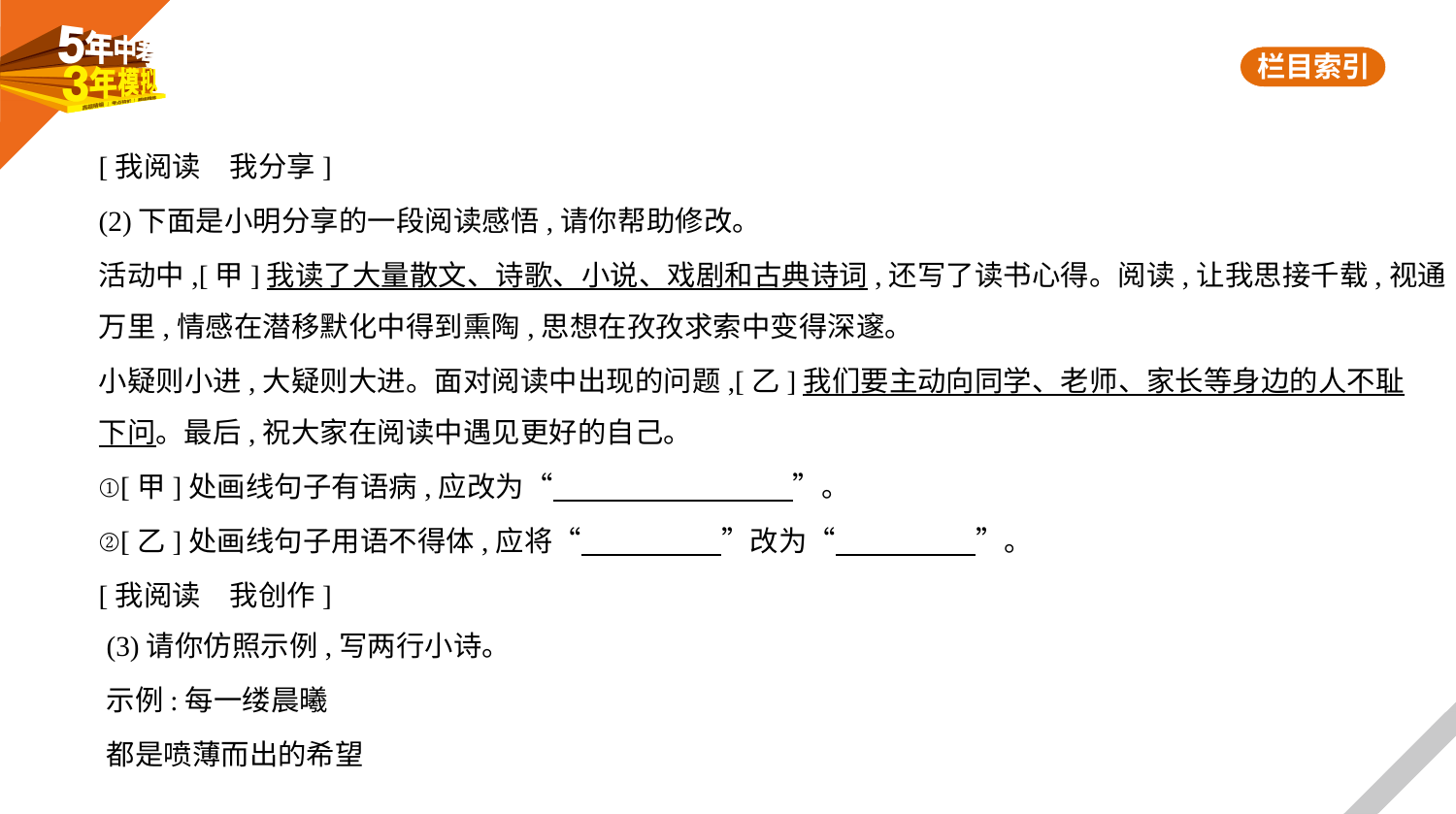

[我阅读　我分享]
(2)下面是小明分享的一段阅读感悟,请你帮助修改。
活动中,[甲]我读了大量散文、诗歌、小说、戏剧和古典诗词,还写了读书心得。阅读,让我思接千载,视通
万里,情感在潜移默化中得到熏陶,思想在孜孜求索中变得深邃。
小疑则小进,大疑则大进。面对阅读中出现的问题,[乙]我们要主动向同学、老师、家长等身边的人不耻
下问。最后,祝大家在阅读中遇见更好的自己。
①[甲]处画线句子有语病,应改为“                                      ”。
②[乙]处画线句子用语不得体,应将“　　　　    ”改为“　　　　    ”。
[我阅读　我创作]
(3)请你仿照示例,写两行小诗。
示例:每一缕晨曦
都是喷薄而出的希望